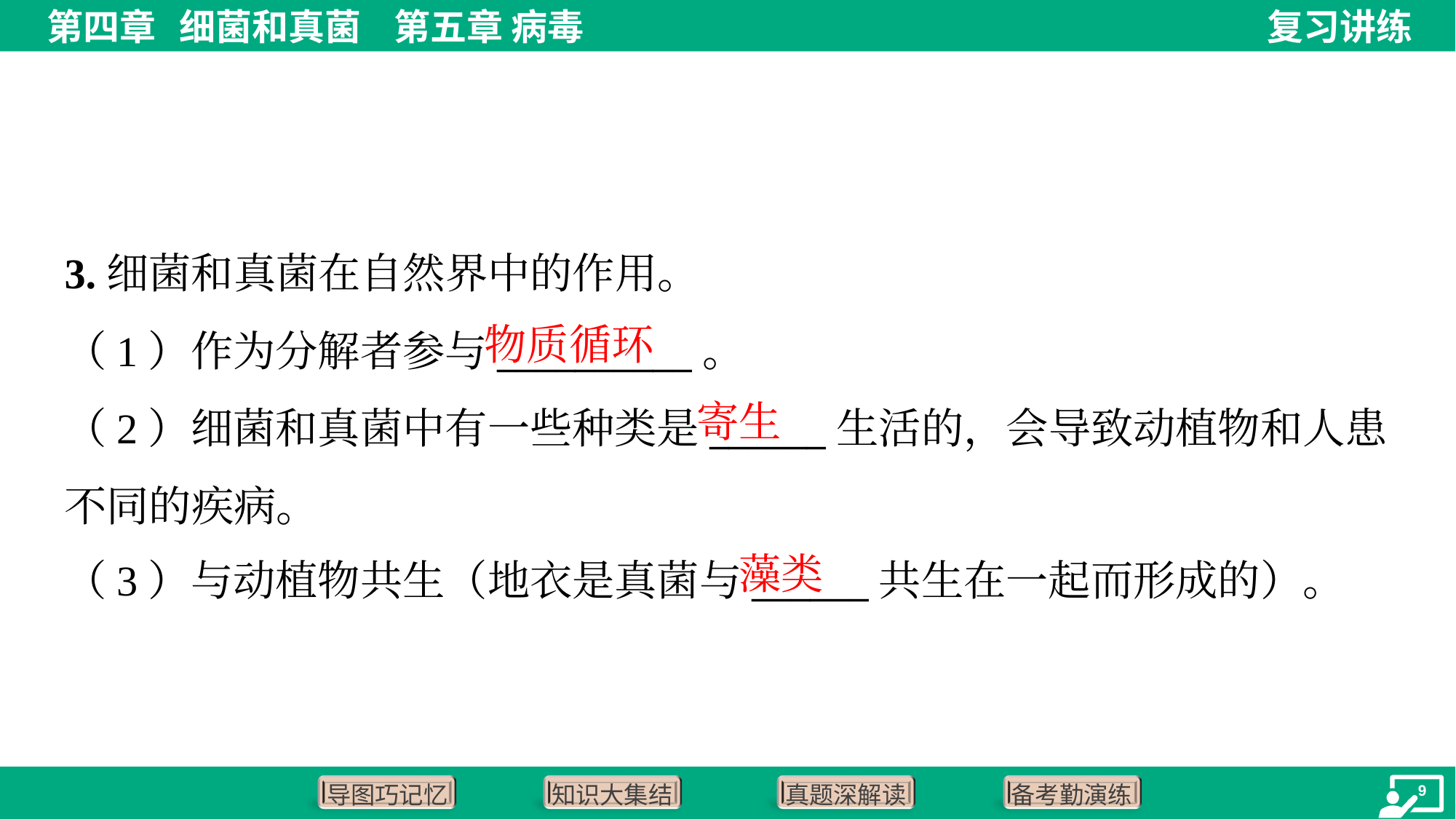

3.细菌和真菌在自然界中的作用。
物质循环
（1）作为分解者参与__________。
（2）细菌和真菌中有一些种类是______生活的，会导致动植物和人患
不同的疾病。
（3）与动植物共生（地衣是真菌与______共生在一起而形成的）。
寄生
藻类